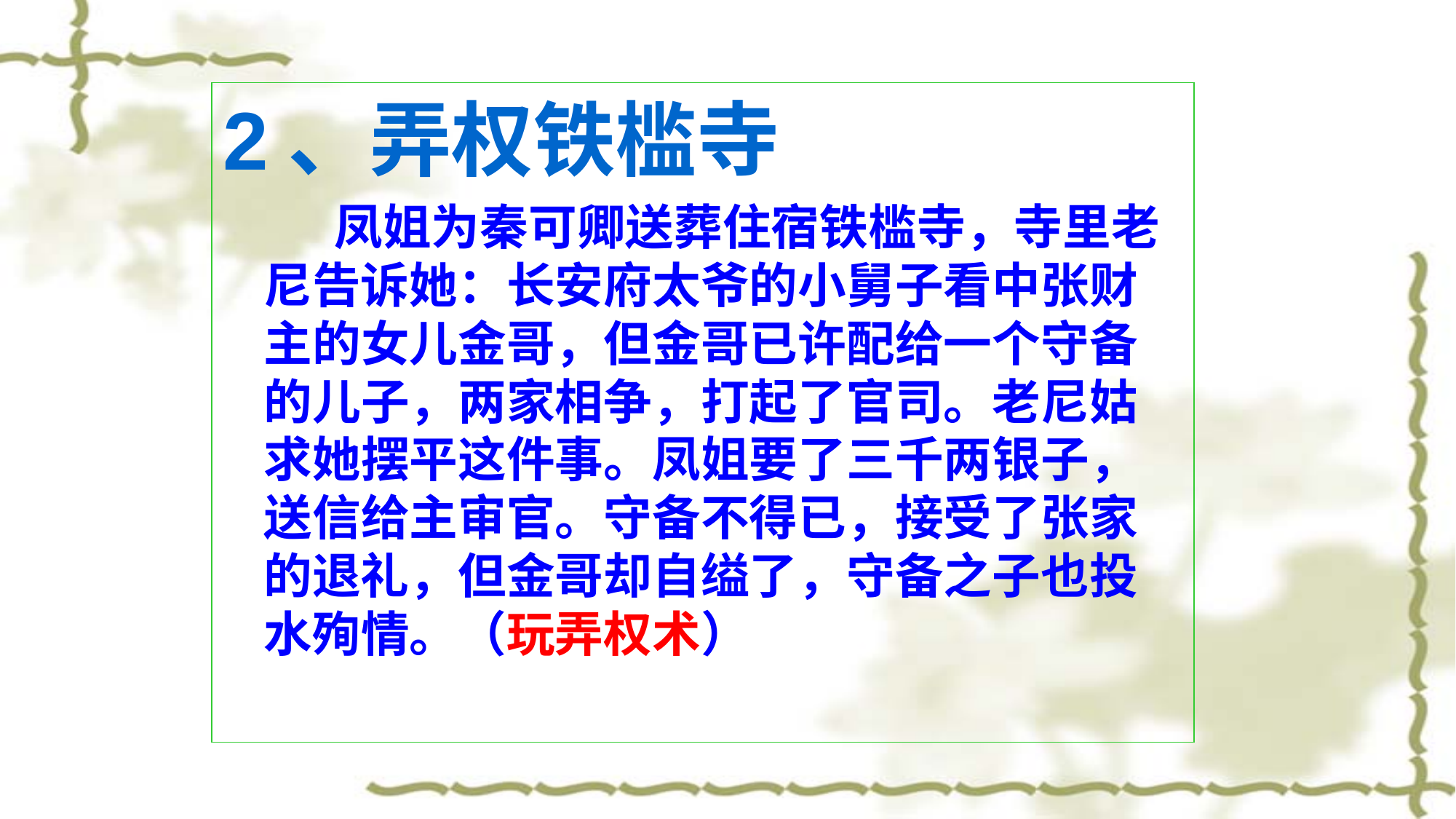

# 2、弄权铁槛寺
         凤姐为秦可卿送葬住宿铁槛寺，寺里老尼告诉她：长安府太爷的小舅子看中张财主的女儿金哥，但金哥已许配给一个守备的儿子，两家相争，打起了官司。老尼姑求她摆平这件事。凤姐要了三千两银子，送信给主审官。守备不得已，接受了张家的退礼，但金哥却自缢了，守备之子也投水殉情。（玩弄权术）